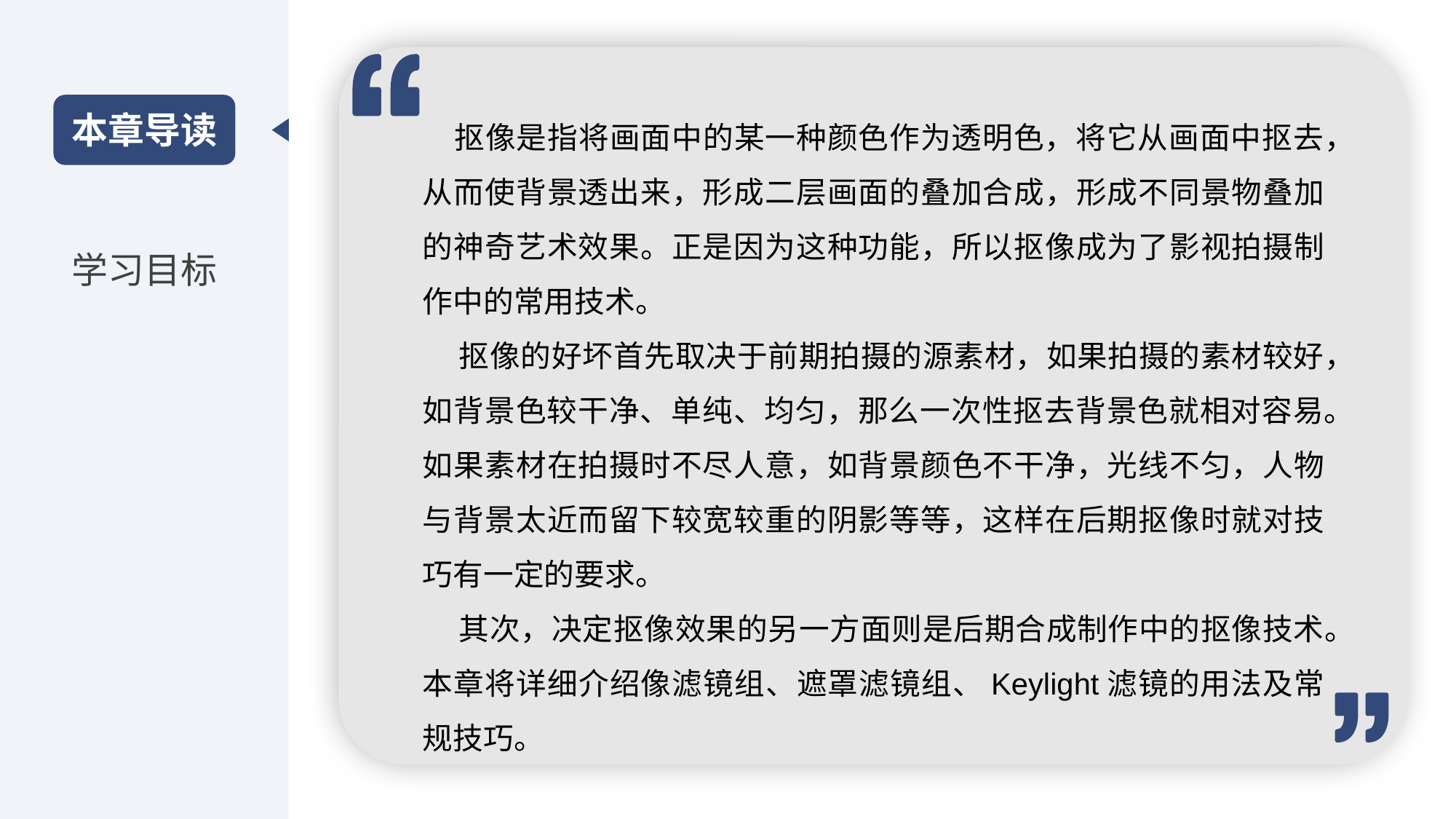

抠像是指将画面中的某一种颜色作为透明色，将它从画面中抠去，从而使背景透出来，形成二层画面的叠加合成，形成不同景物叠加的神奇艺术效果。正是因为这种功能，所以抠像成为了影视拍摄制作中的常用技术。
抠像的好坏首先取决于前期拍摄的源素材，如果拍摄的素材较好，如背景色较干净、单纯、均匀，那么一次性抠去背景色就相对容易。如果素材在拍摄时不尽人意，如背景颜色不干净，光线不匀，人物与背景太近而留下较宽较重的阴影等等，这样在后期抠像时就对技巧有一定的要求。
其次，决定抠像效果的另一方面则是后期合成制作中的抠像技术。本章将详细介绍像滤镜组、遮罩滤镜组、Keylight滤镜的用法及常规技巧。
本章导读

学习目标